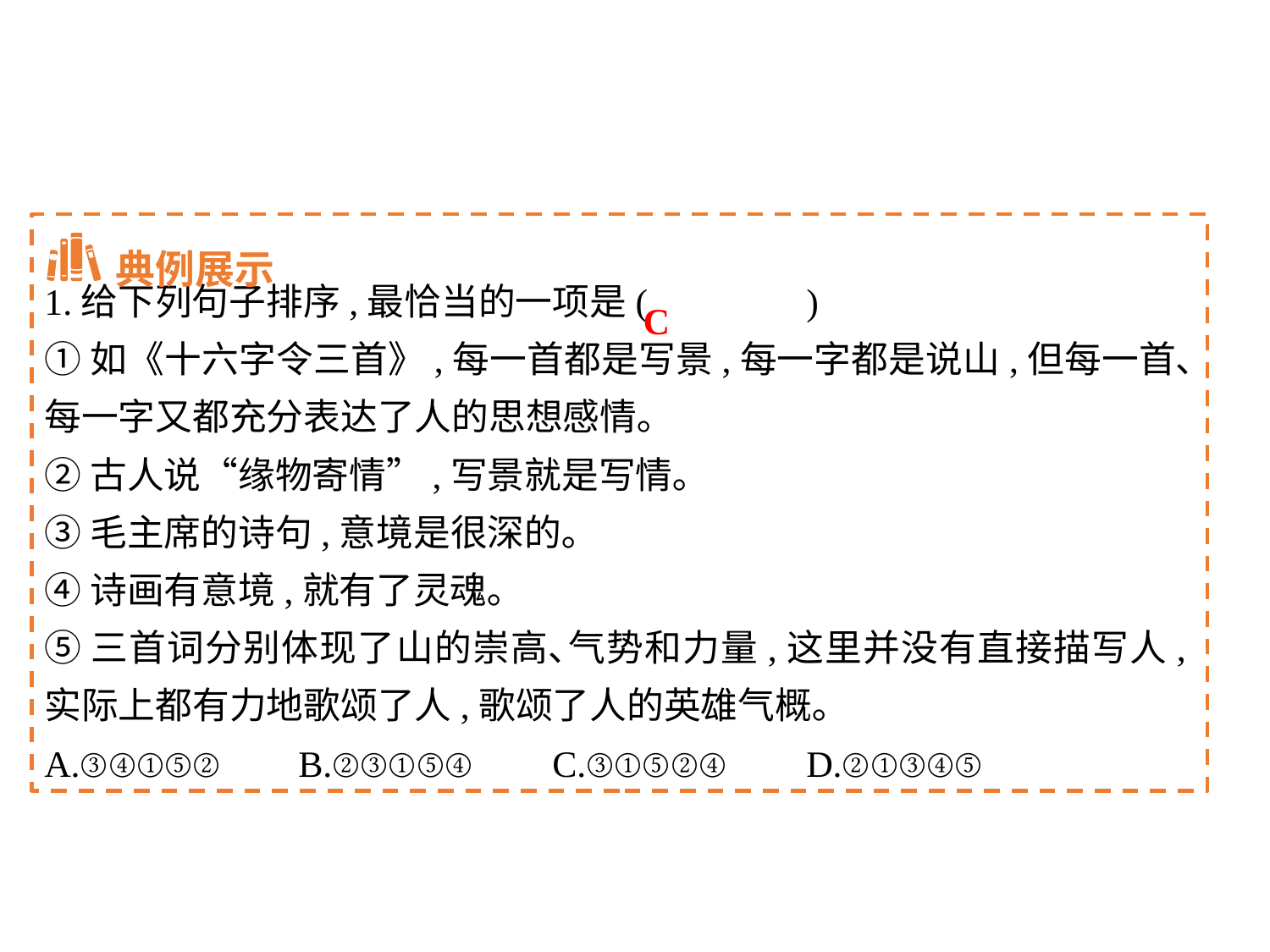

典例展示

1.给下列句子排序,最恰当的一项是(		)
①如《十六字令三首》,每一首都是写景,每一字都是说山,但每一首､每一字又都充分表达了人的思想感情｡
②古人说“缘物寄情”,写景就是写情｡
③毛主席的诗句,意境是很深的｡
④诗画有意境,就有了灵魂｡
⑤三首词分别体现了山的崇高､气势和力量,这里并没有直接描写人,实际上都有力地歌颂了人,歌颂了人的英雄气概｡
A.③④①⑤②	B.②③①⑤④	C.③①⑤②④	D.②①③④⑤
C